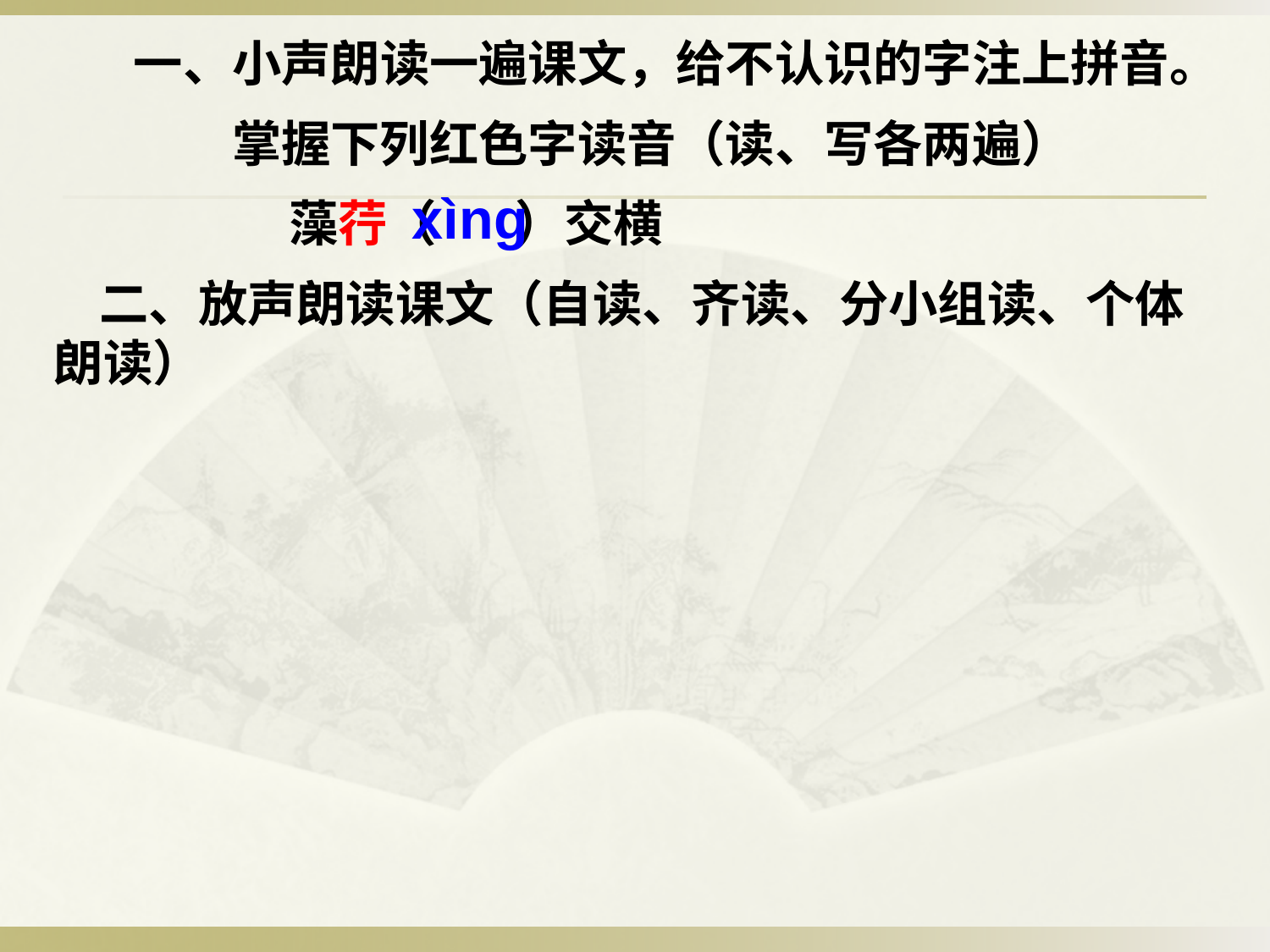

一、小声朗读一遍课文，给不认识的字注上拼音。
掌握下列红色字读音（读、写各两遍）
xìng
藻荇（       ）交横
   二、放声朗读课文（自读、齐读、分小组读、个体
朗读）